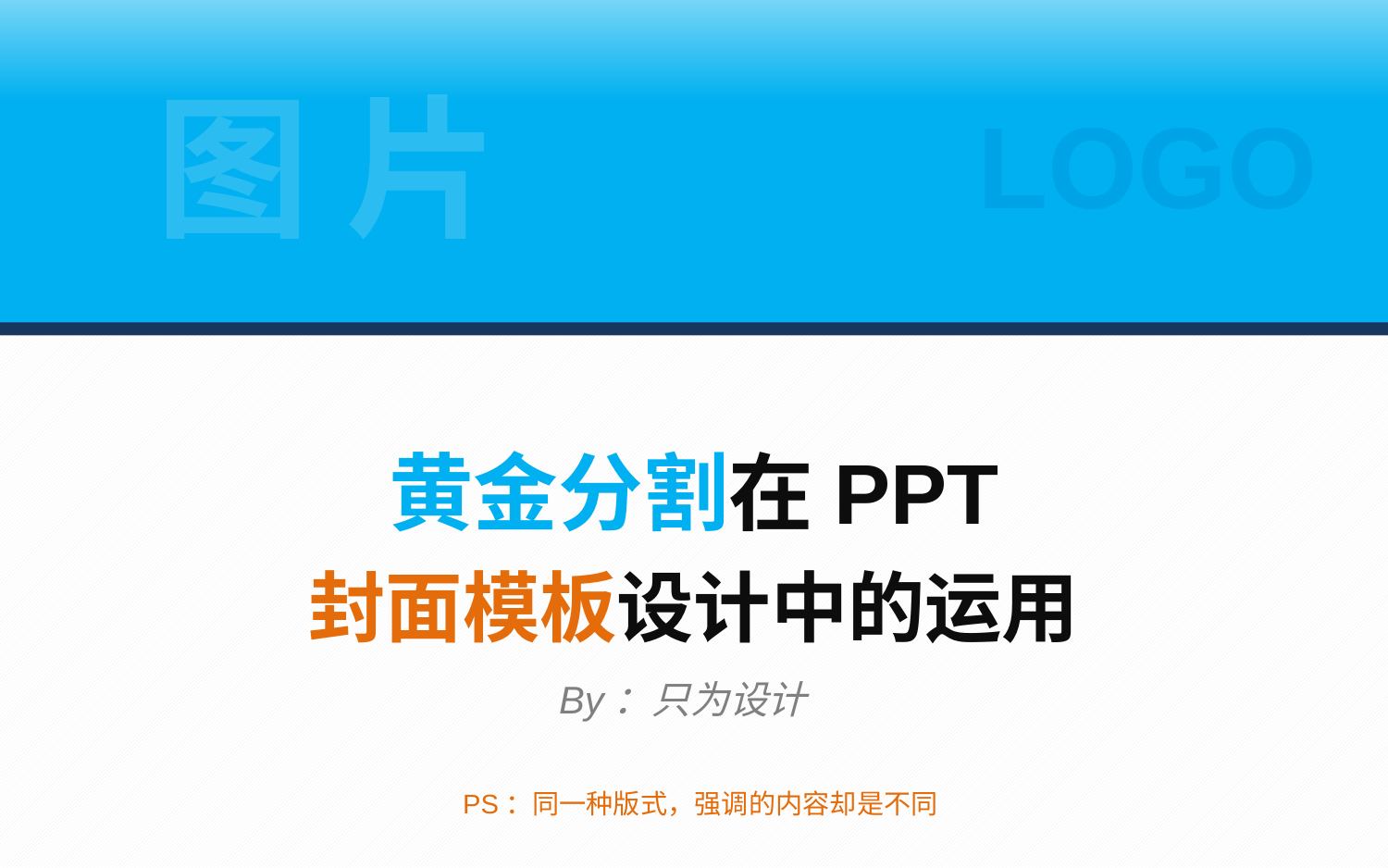

LOGO
图 片

黄金分割在PPT
封面模板设计中的运用
By：只为设计
PS：同一种版式，强调的内容却是不同